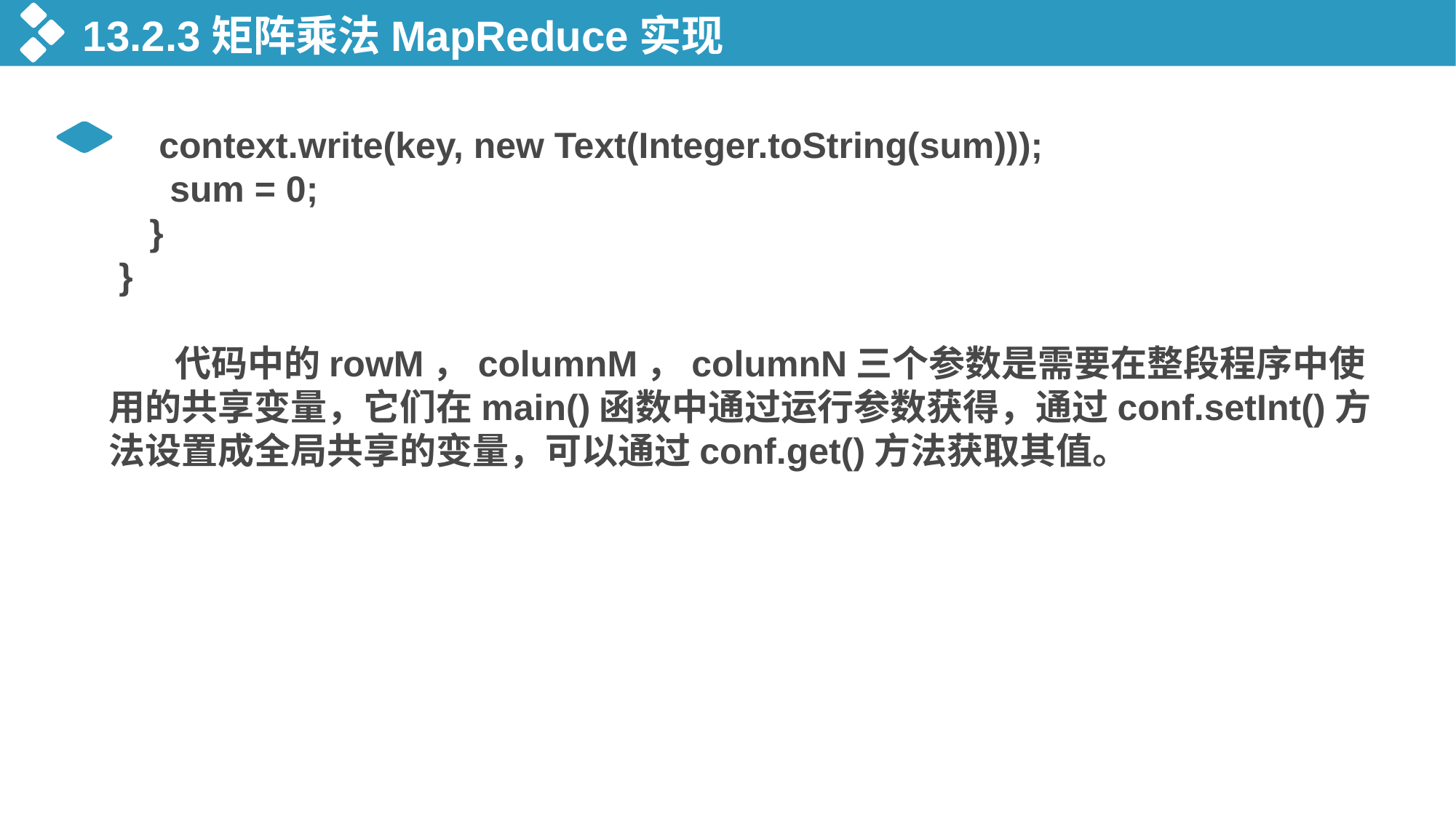

13.2.3矩阵乘法MapReduce实现

      context.write(key, new Text(Integer.toString(sum)));
      sum = 0;
    }
 }

       代码中的rowM，columnM，columnN三个参数是需要在整段程序中使用的共享变量，它们在main()函数中通过运行参数获得，通过conf.setInt()方法设置成全局共享的变量，可以通过conf.get()方法获取其值。